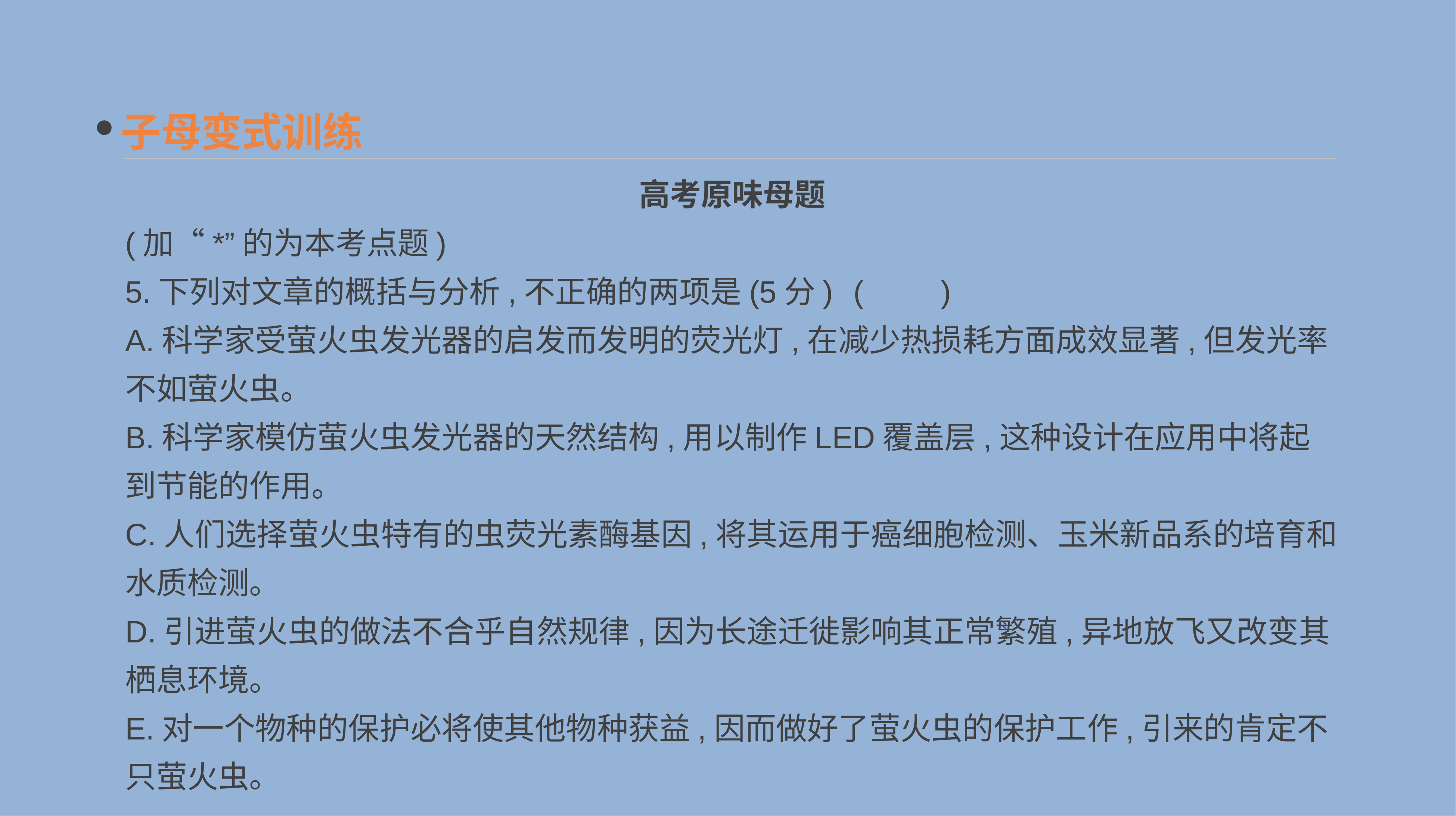

子母变式训练

高考原味母题
(加“*”的为本考点题)
5.下列对文章的概括与分析,不正确的两项是(5分) 	(　　)
A.科学家受萤火虫发光器的启发而发明的荧光灯,在减少热损耗方面成效显著,但发光率不如萤火虫。
B.科学家模仿萤火虫发光器的天然结构,用以制作LED覆盖层,这种设计在应用中将起到节能的作用。
C.人们选择萤火虫特有的虫荧光素酶基因,将其运用于癌细胞检测、玉米新品系的培育和水质检测。
D.引进萤火虫的做法不合乎自然规律,因为长途迁徙影响其正常繁殖,异地放飞又改变其栖息环境。
E.对一个物种的保护必将使其他物种获益,因而做好了萤火虫的保护工作,引来的肯定不只萤火虫。